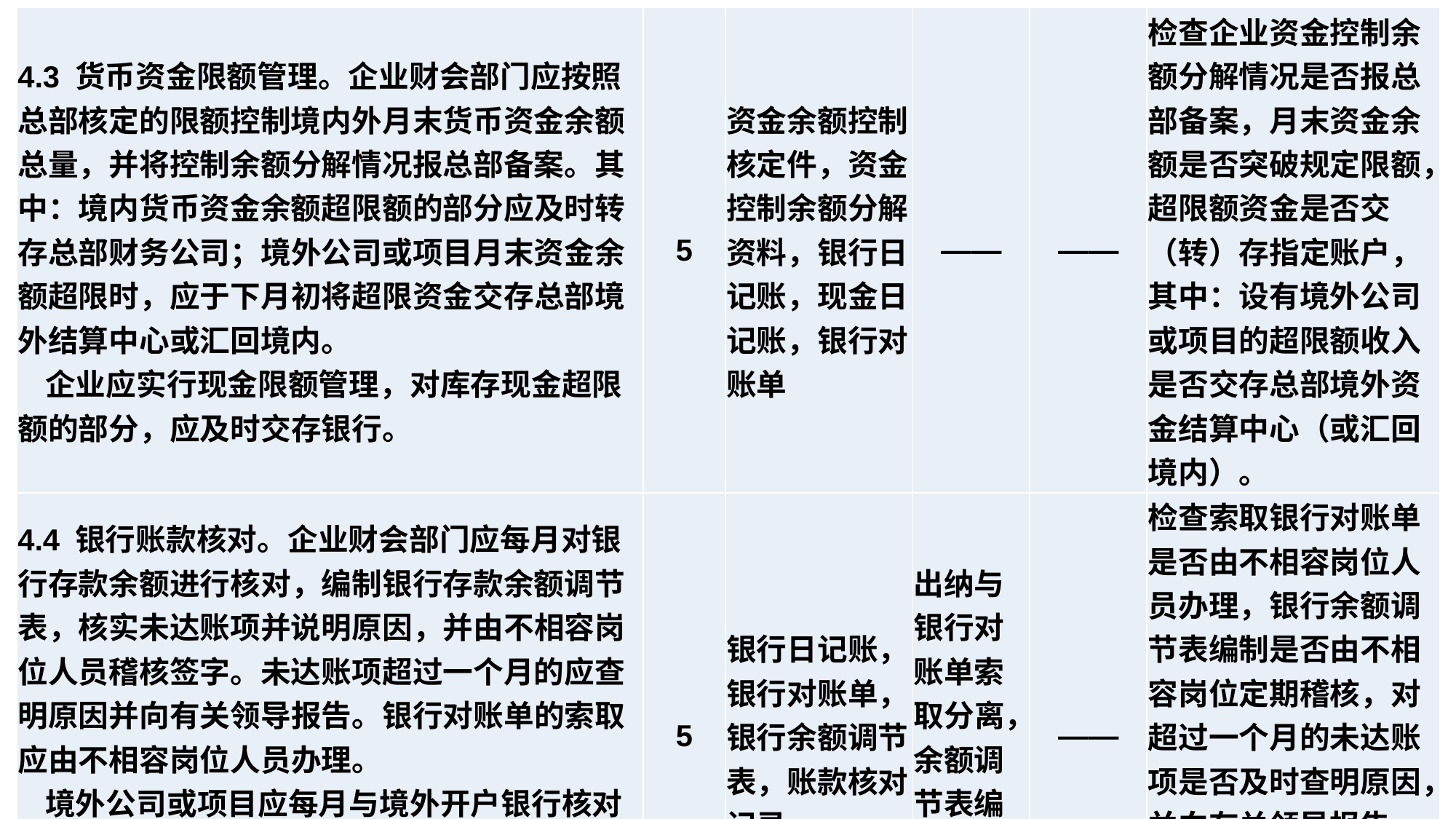

| 4.3 货币资金限额管理。企业财会部门应按照总部核定的限额控制境内外月末货币资金余额总量，并将控制余额分解情况报总部备案。其中：境内货币资金余额超限额的部分应及时转存总部财务公司；境外公司或项目月末资金余额超限时，应于下月初将超限资金交存总部境外结算中心或汇回境内。 企业应实行现金限额管理，对库存现金超限额的部分，应及时交存银行。 | 5 | 资金余额控制核定件，资金控制余额分解资料，银行日记账，现金日记账，银行对账单 | —— | —— | 检查企业资金控制余额分解情况是否报总部备案，月末资金余额是否突破规定限额，超限额资金是否交（转）存指定账户，其中：设有境外公司或项目的超限额收入是否交存总部境外资金结算中心（或汇回境内）。 |
| --- | --- | --- | --- | --- | --- |
| 4.4 银行账款核对。企业财会部门应每月对银行存款余额进行核对，编制银行存款余额调节表，核实未达账项并说明原因，并由不相容岗位人员稽核签字。未达账项超过一个月的应查明原因并向有关领导报告。银行对账单的索取应由不相容岗位人员办理。 境外公司或项目应每月与境外开户银行核对账户资金的收支存情况，并将核对结果按月报（传）企业财会部门负责人审签确认，同时抄送总部境外结算中心。 | 5 | 银行日记账，银行对账单，银行余额调节表，账款核对记录 | 出纳与银行对账单索取分离，余额调节表编制与稽核分离 | —— | 检查索取银行对账单是否由不相容岗位人员办理，银行余额调节表编制是否由不相容岗位定期稽核，对超过一个月的未达账项是否及时查明原因，并向有关领导报告。 境外公司或项目收支存情况是否按要求报送。 |